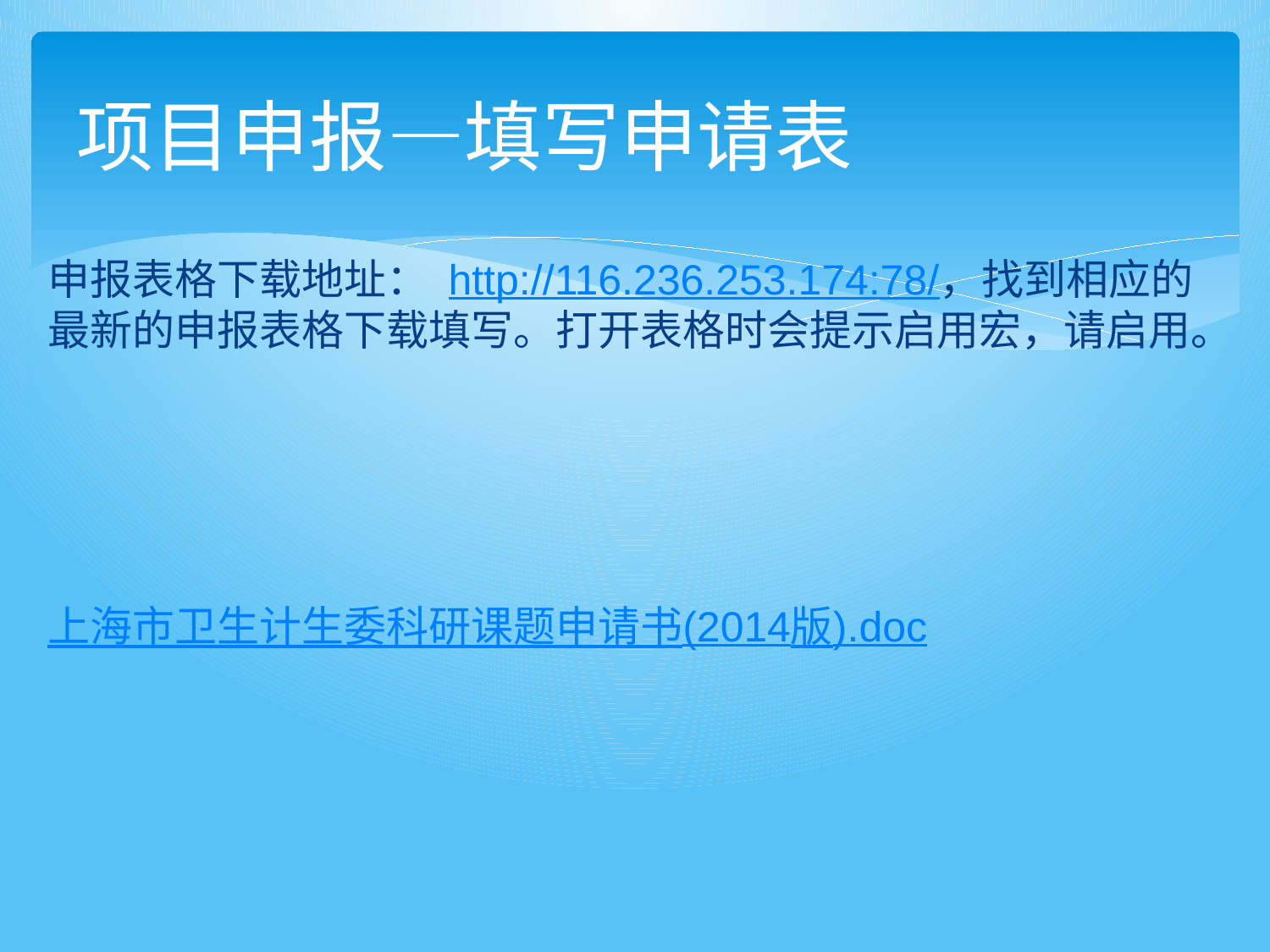

# 项目申报—填写申请表
申报表格下载地址： http://116.236.253.174:78/，找到相应的最新的申报表格下载填写。打开表格时会提示启用宏，请启用。

上海市卫生计生委科研课题申请书(2014版).doc